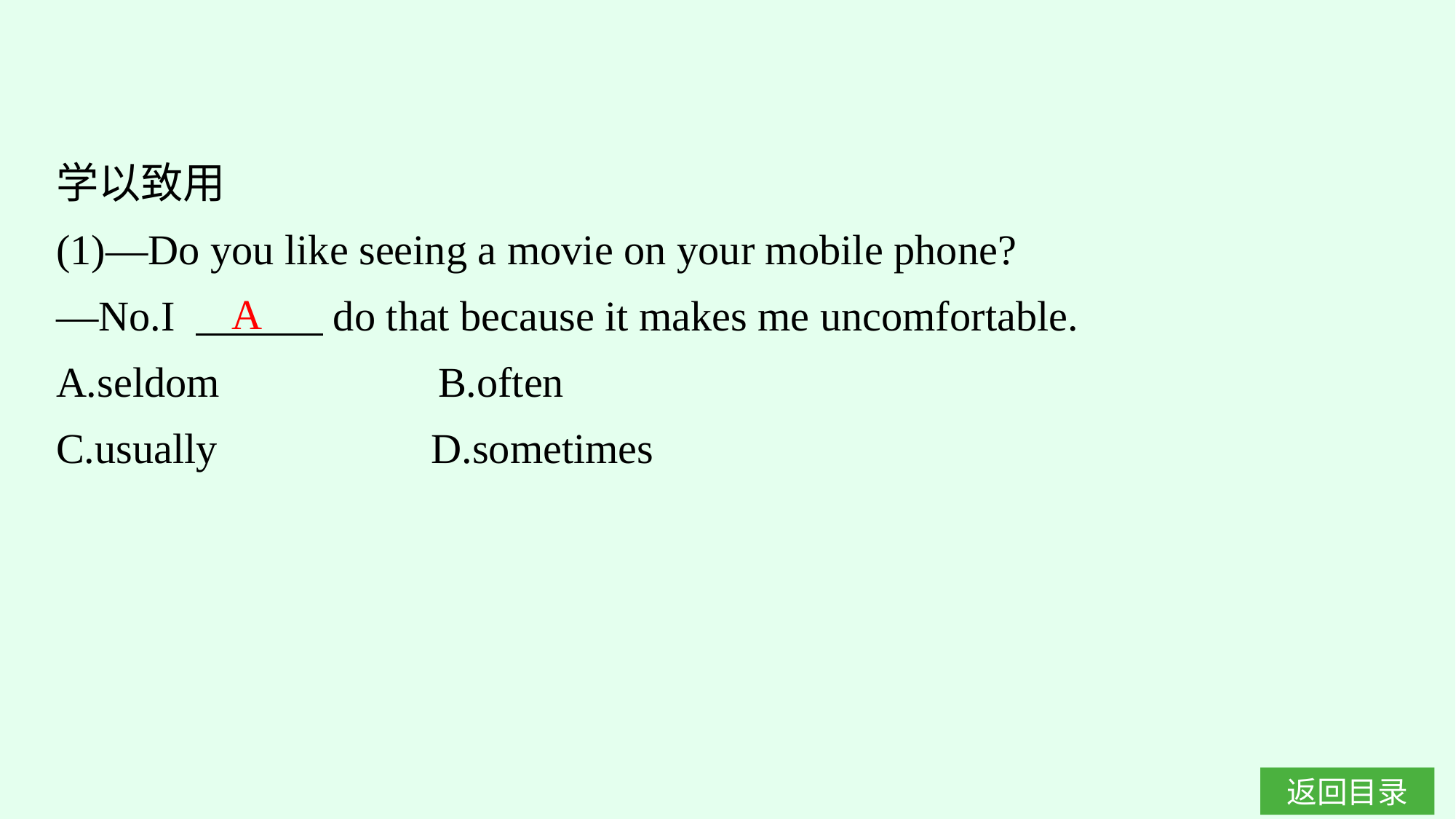

学以致用
(1)—Do you like seeing a movie on your mobile phone?
—No.I 　　　do that because it makes me uncomfortable.
A.seldom　　　　   B.often
C.usually		D.sometimes
A